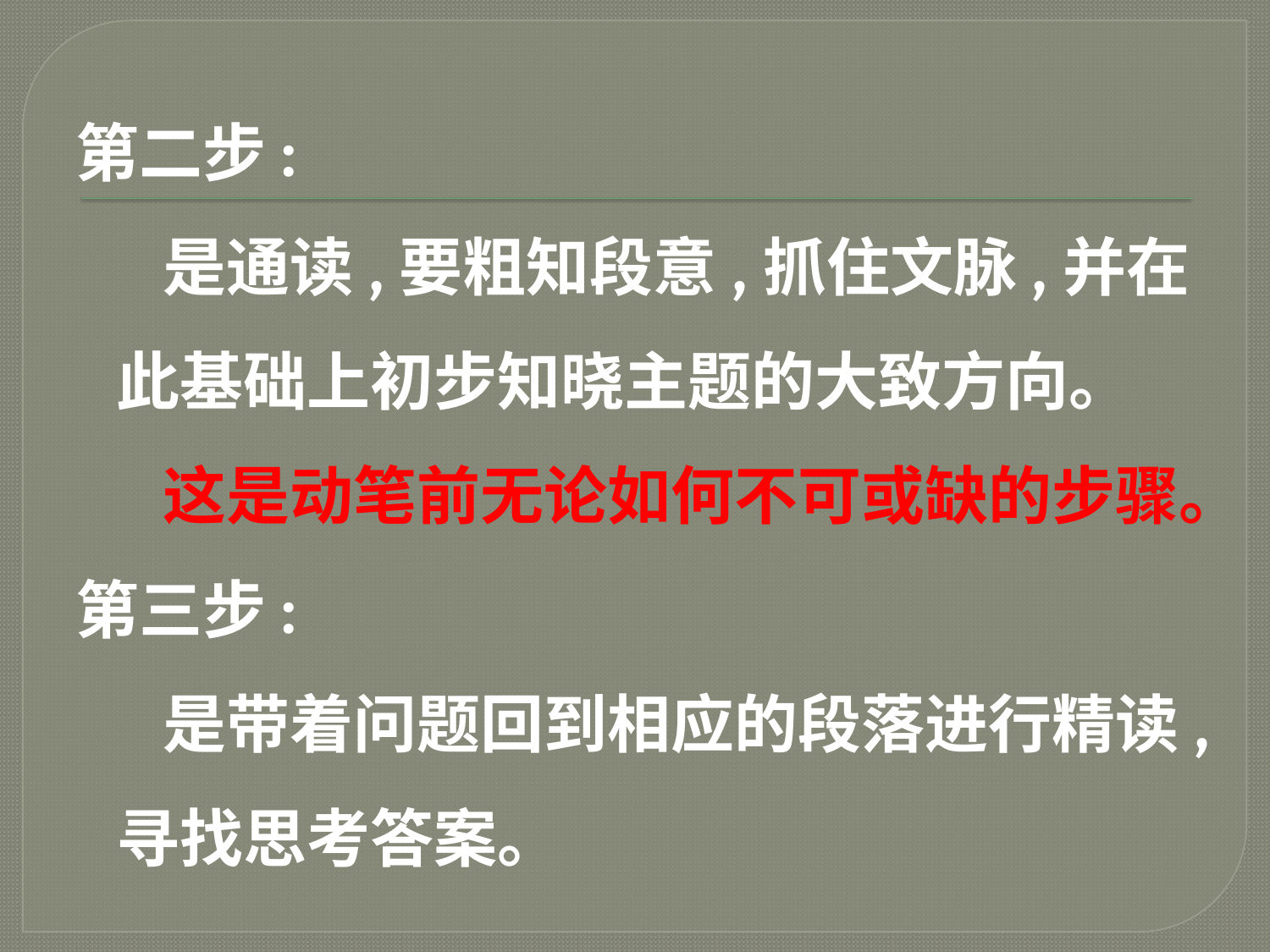

第二步:
     是通读,要粗知段意,抓住文脉,并在此基础上初步知晓主题的大致方向。
     这是动笔前无论如何不可或缺的步骤。
第三步:
     是带着问题回到相应的段落进行精读,寻找思考答案。